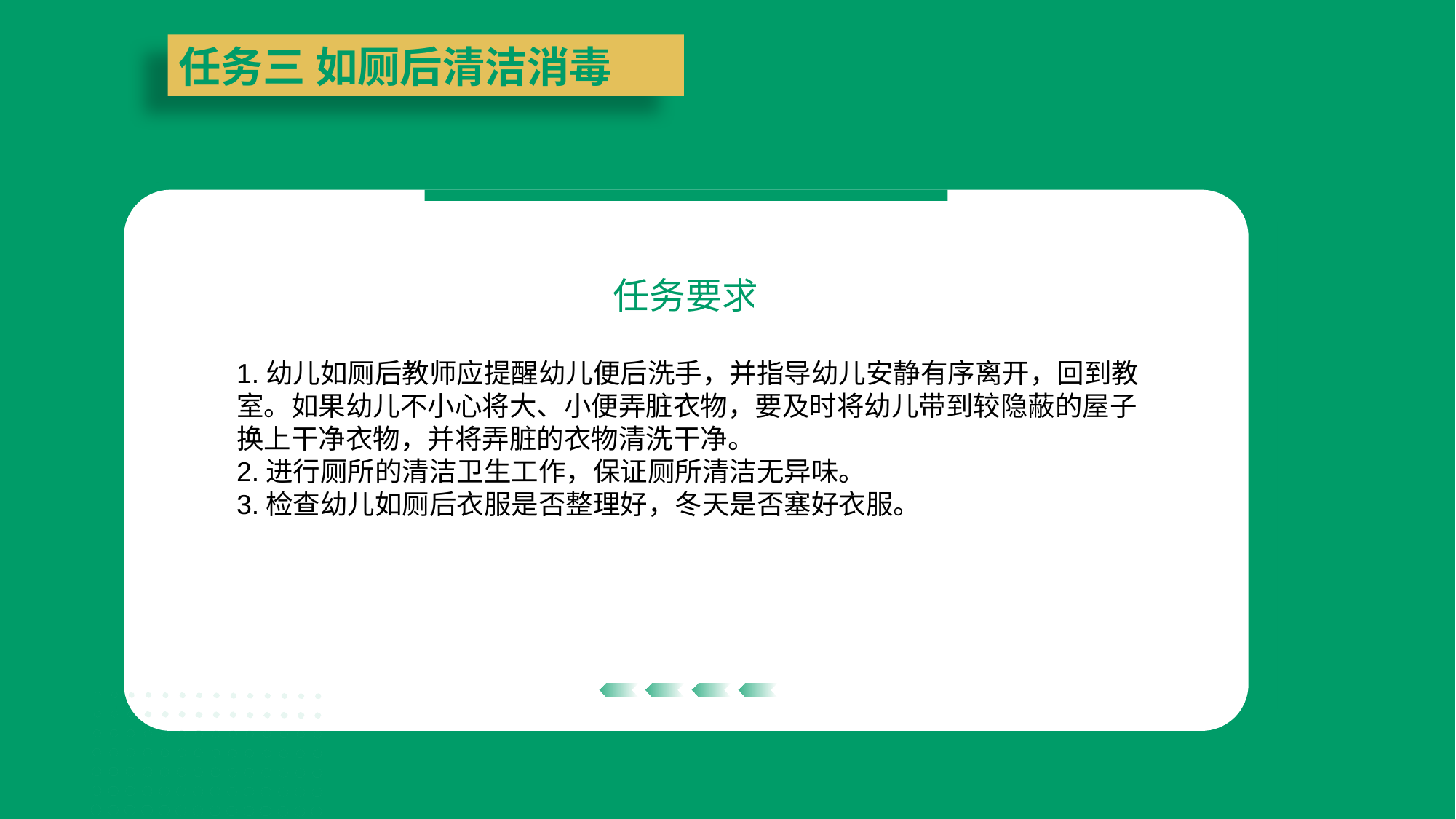

任务三 如厕后清洁消毒

任务要求

|  |  |
| --- | --- |
|  |  |
|  |  |
| --- | --- |
|  |  |
|  |  |
| --- | --- |
|  |  |
|  |  |
| --- | --- |
|  |  |
1.幼儿如厕后教师应提醒幼儿便后洗手，并指导幼儿安静有序离开，回到教室。如果幼儿不小心将大、小便弄脏衣物，要及时将幼儿带到较隐蔽的屋子换上干净衣物，并将弄脏的衣物清洗干净。
2.进行厕所的清洁卫生工作，保证厕所清洁无异味。
3.检查幼儿如厕后衣服是否整理好，冬天是否塞好衣服。
|  |  |
| --- | --- |
|  |  |
|  |  |
| --- | --- |
|  |  |
|  |  |
| --- | --- |
|  |  |
|  |  |
| --- | --- |
|  |  |